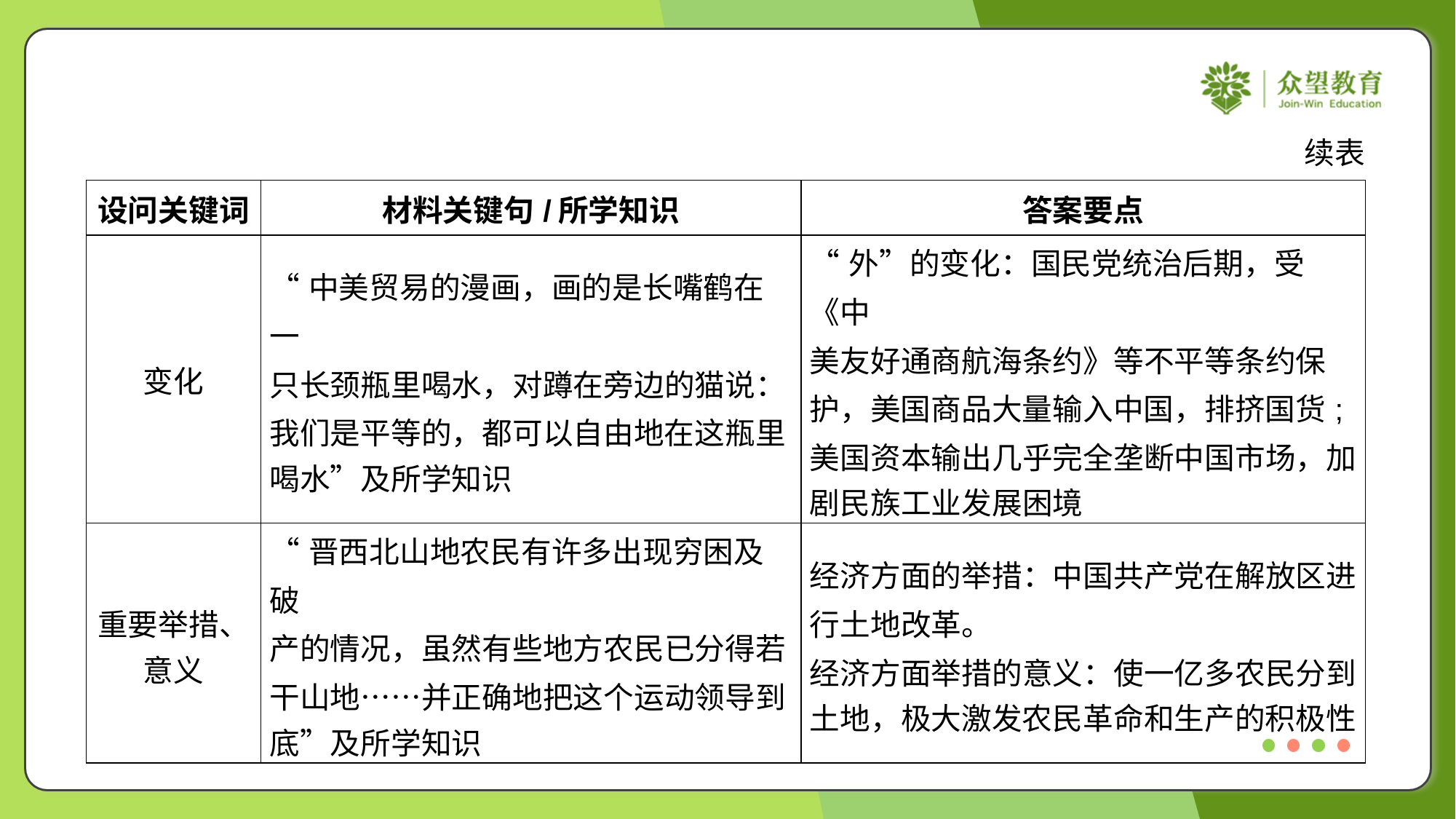

续表
| 设问关键词 | 材料关键句/所学知识 | 答案要点 |
| --- | --- | --- |
| 变化 | “中美贸易的漫画，画的是长嘴鹤在一 只长颈瓶里喝水，对蹲在旁边的猫说： 我们是平等的，都可以自由地在这瓶里 喝水”及所学知识 | “外”的变化：国民党统治后期，受《中 美友好通商航海条约》等不平等条约保 护，美国商品大量输入中国，排挤国货; 美国资本输出几乎完全垄断中国市场，加 剧民族工业发展困境 |
| 重要举措、 意义 | “晋西北山地农民有许多出现穷困及破 产的情况，虽然有些地方农民已分得若 干山地……并正确地把这个运动领导到 底”及所学知识 | 经济方面的举措：中国共产党在解放区进 行土地改革。 经济方面举措的意义：使一亿多农民分到 土地，极大激发农民革命和生产的积极性 |